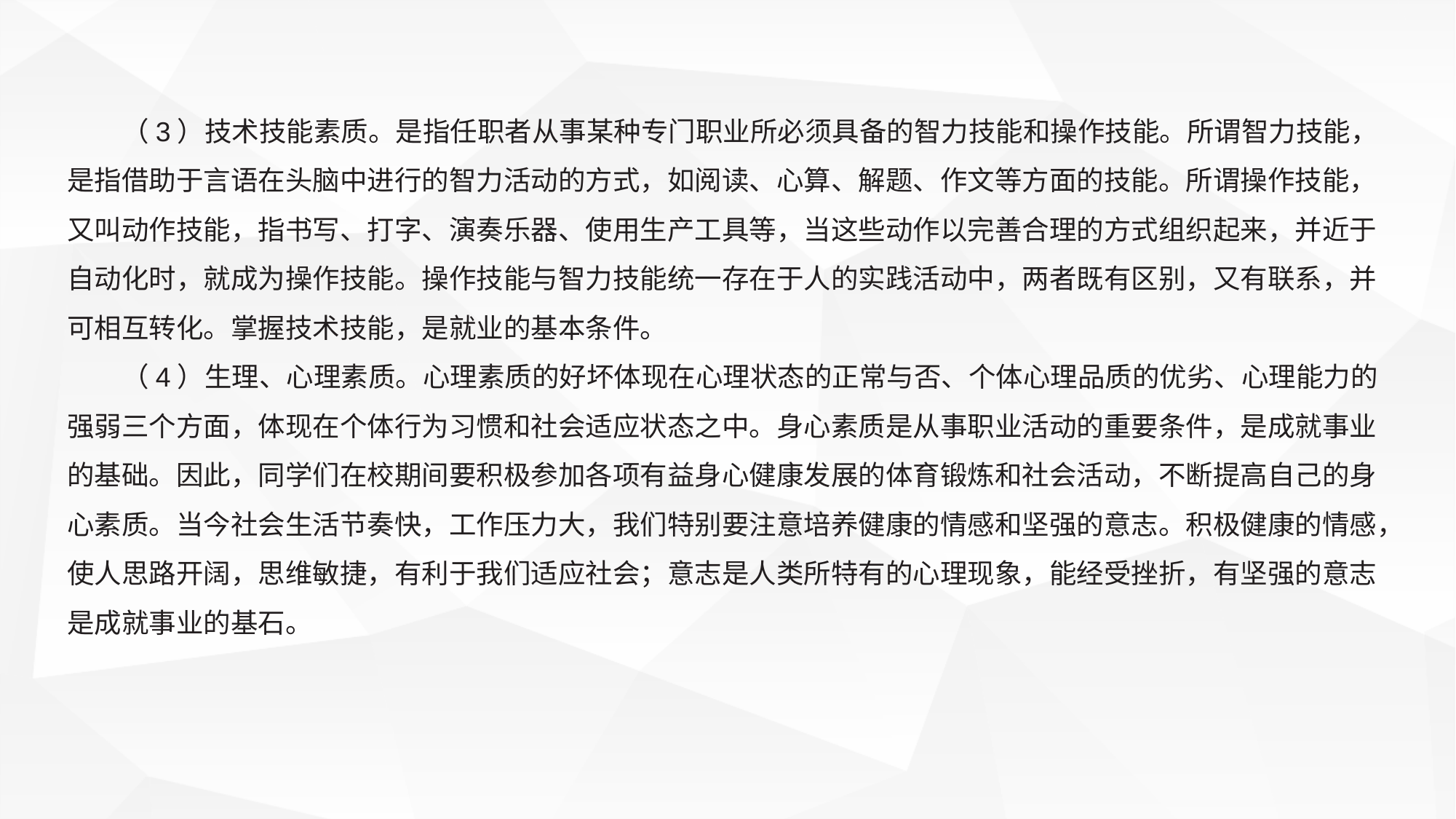

（3）技术技能素质。是指任职者从事某种专门职业所必须具备的智力技能和操作技能。所谓智力技能，是指借助于言语在头脑中进行的智力活动的方式，如阅读、心算、解题、作文等方面的技能。所谓操作技能，又叫动作技能，指书写、打字、演奏乐器、使用生产工具等，当这些动作以完善合理的方式组织起来，并近于自动化时，就成为操作技能。操作技能与智力技能统一存在于人的实践活动中，两者既有区别，又有联系，并可相互转化。掌握技术技能，是就业的基本条件。
（4）生理、心理素质。心理素质的好坏体现在心理状态的正常与否、个体心理品质的优劣、心理能力的强弱三个方面，体现在个体行为习惯和社会适应状态之中。身心素质是从事职业活动的重要条件，是成就事业的基础。因此，同学们在校期间要积极参加各项有益身心健康发展的体育锻炼和社会活动，不断提高自己的身心素质。当今社会生活节奏快，工作压力大，我们特别要注意培养健康的情感和坚强的意志。积极健康的情感，使人思路开阔，思维敏捷，有利于我们适应社会；意志是人类所特有的心理现象，能经受挫折，有坚强的意志是成就事业的基石。